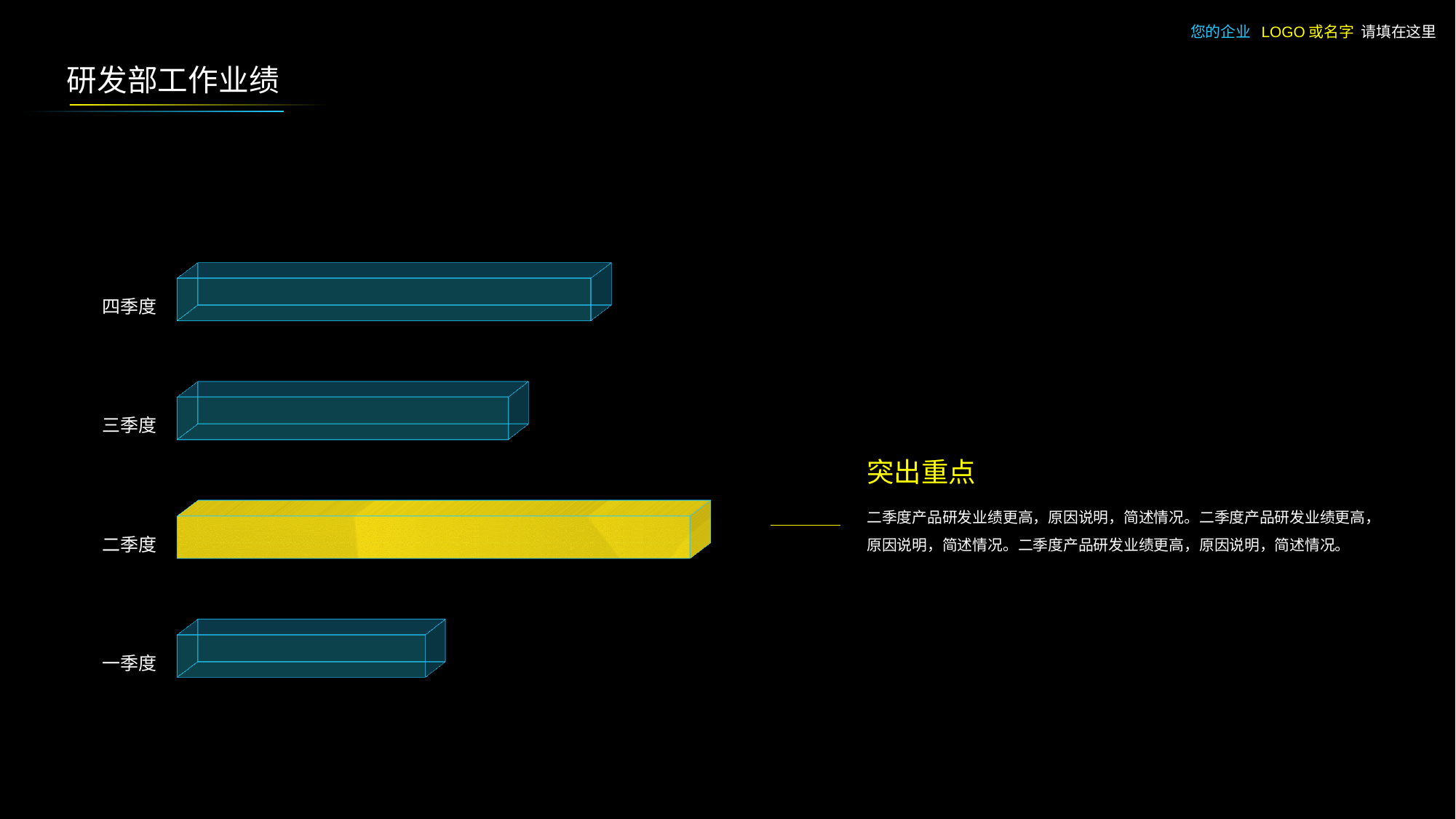

您的企业  LOGO或名字  请填在这里
研发部工作业绩

[unsupported chart]

突出重点
二季度产品研发业绩更高，原因说明，简述情况。二季度产品研发业绩更高，原因说明，简述情况。二季度产品研发业绩更高，原因说明，简述情况。